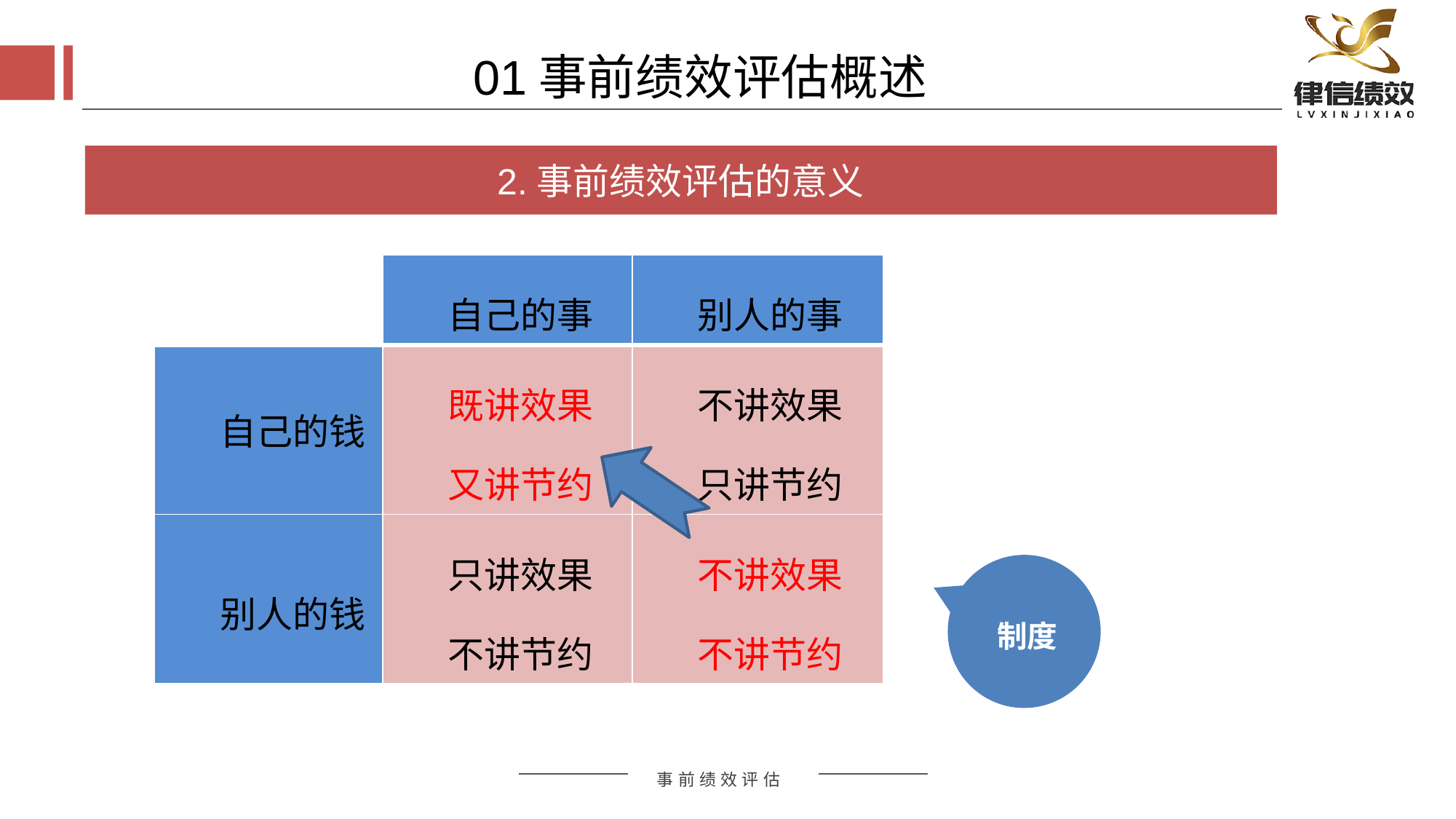

01事前绩效评估概述
2.事前绩效评估的意义
|  | 自己的事 | 别人的事 |
| --- | --- | --- |
| 自己的钱 | 既讲效果 又讲节约 | 不讲效果 只讲节约 |
| 别人的钱 | 只讲效果 不讲节约 | 不讲效果 不讲节约 |

制度